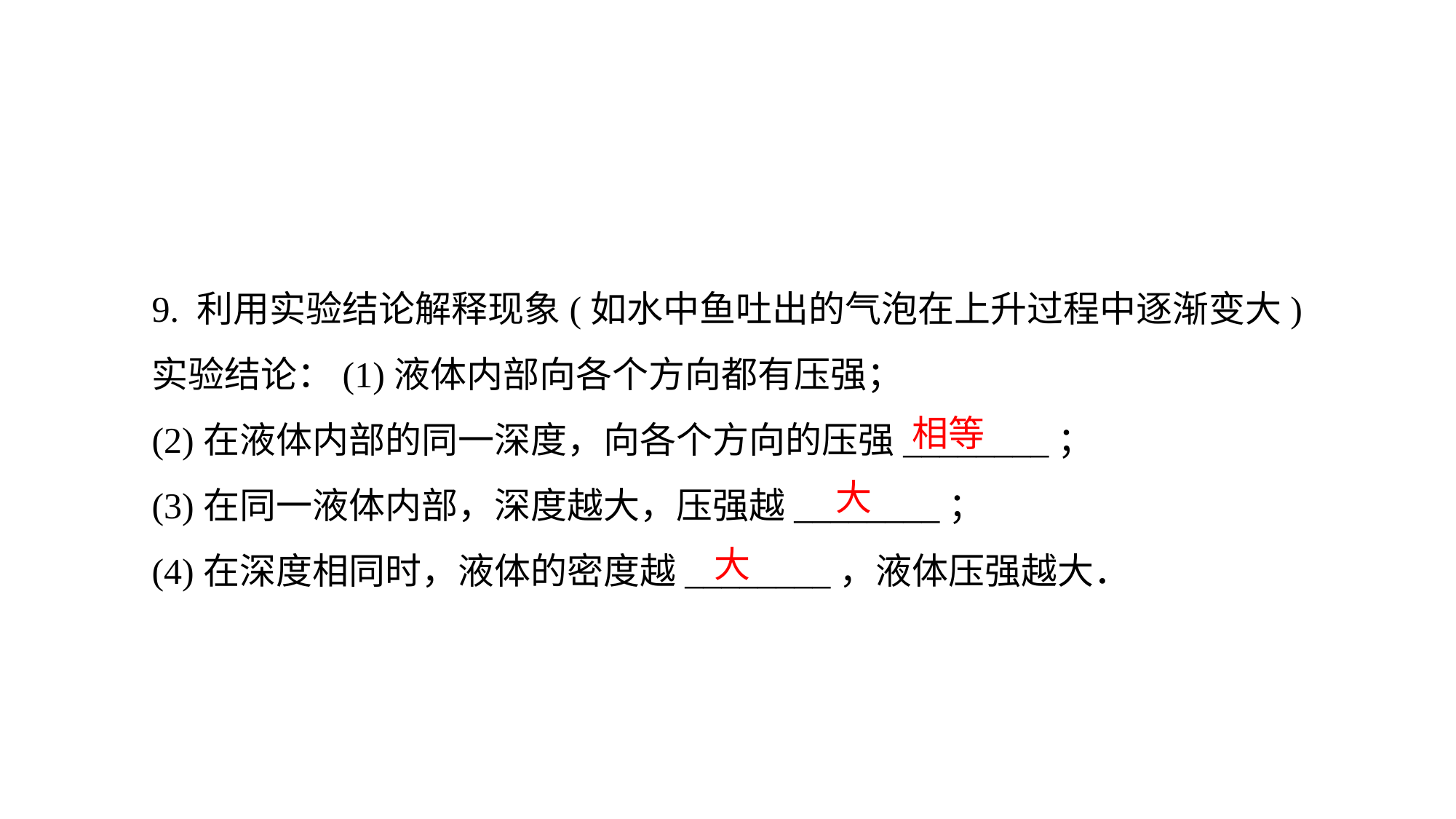

9. 利用实验结论解释现象(如水中鱼吐出的气泡在上升过程中逐渐变大)
实验结论：(1)液体内部向各个方向都有压强；(2)在液体内部的同一深度，向各个方向的压强________；(3)在同一液体内部，深度越大，压强越________；(4)在深度相同时，液体的密度越________，液体压强越大．
相等
大
大